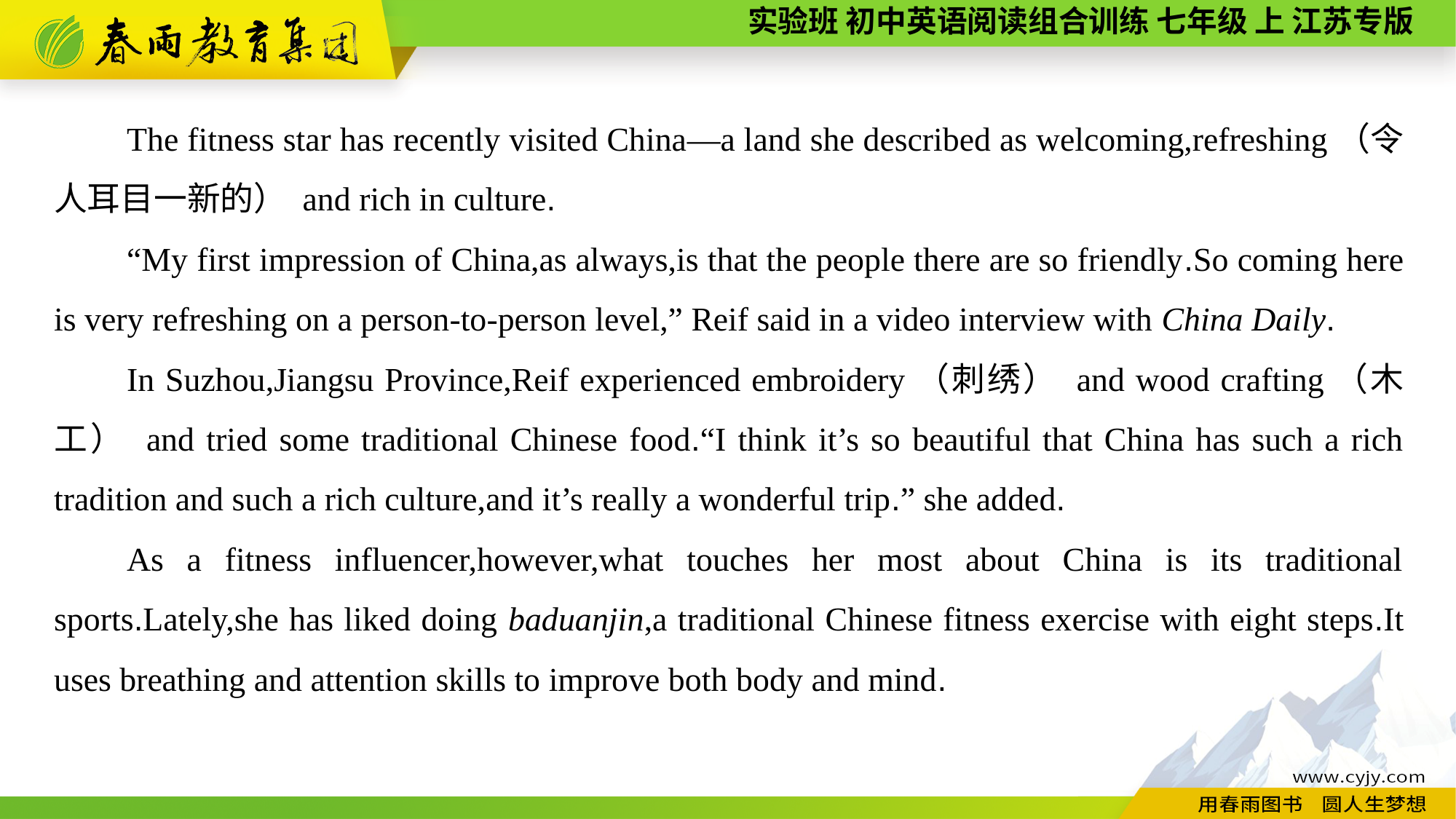

The fitness star has recently visited China—a land she described as welcoming,refreshing（令人耳目一新的） and rich in culture.
“My first impression of China,as always,is that the people there are so friendly.So coming here is very refreshing on a person-to-person level,” Reif said in a video interview with China Daily.
In Suzhou,Jiangsu Province,Reif experienced embroidery（刺绣） and wood crafting（木工） and tried some traditional Chinese food.“I think it’s so beautiful that China has such a rich tradition and such a rich culture,and it’s really a wonderful trip.” she added.
As a fitness influencer,however,what touches her most about China is its traditional sports.Lately,she has liked doing baduanjin,a traditional Chinese fitness exercise with eight steps.It uses breathing and attention skills to improve both body and mind.